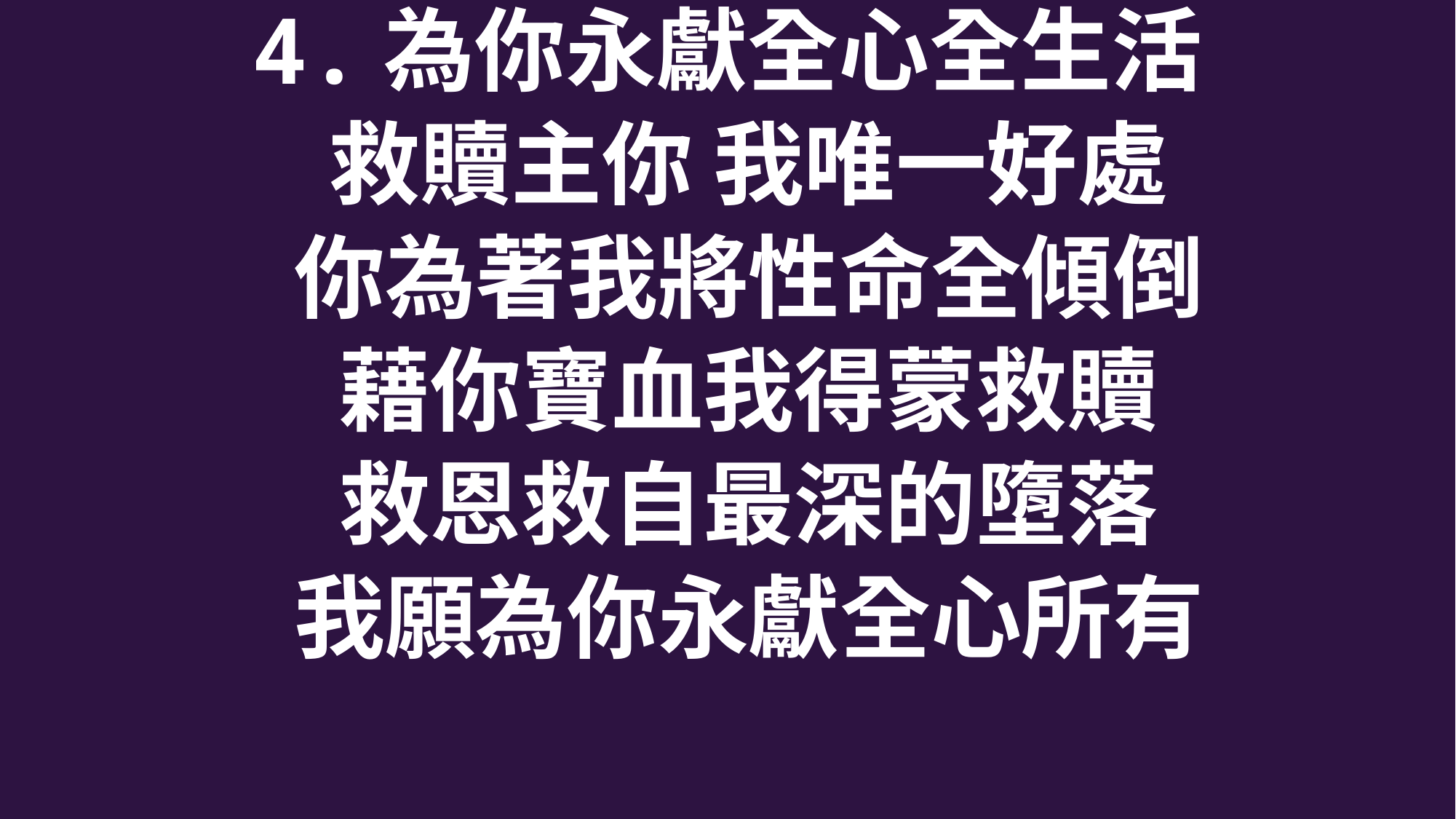

4.為你永獻全心全生活
 救贖主你 我唯一好處
 你為著我將性命全傾倒
 藉你寶血我得蒙救贖
 救恩救自最深的墮落
 我願為你永獻全心所有